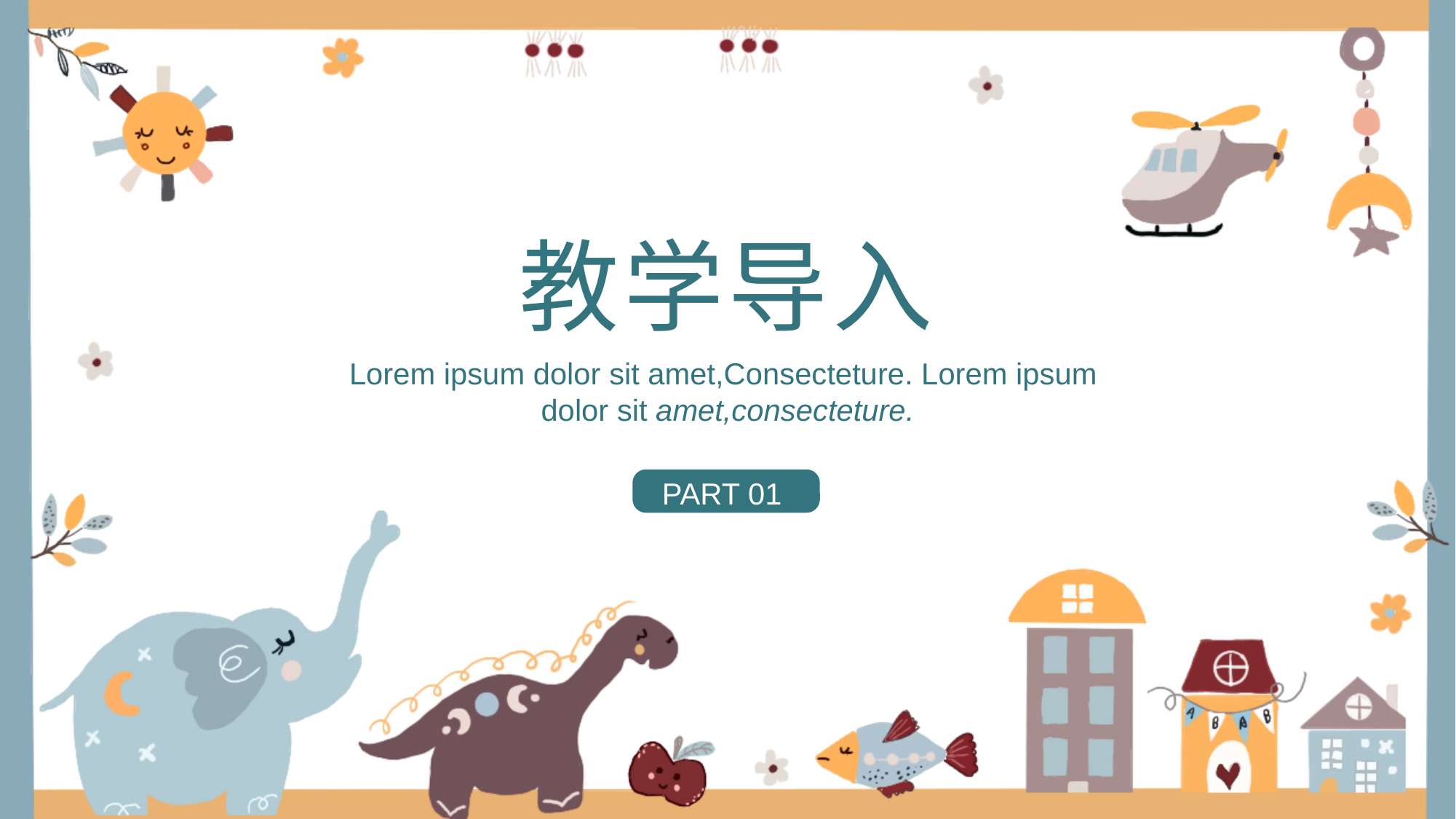

# 教学导入
Lorem ipsum dolor sit amet,Consecteture. Lorem ipsum
dolor sit amet,consecteture.

PART 01